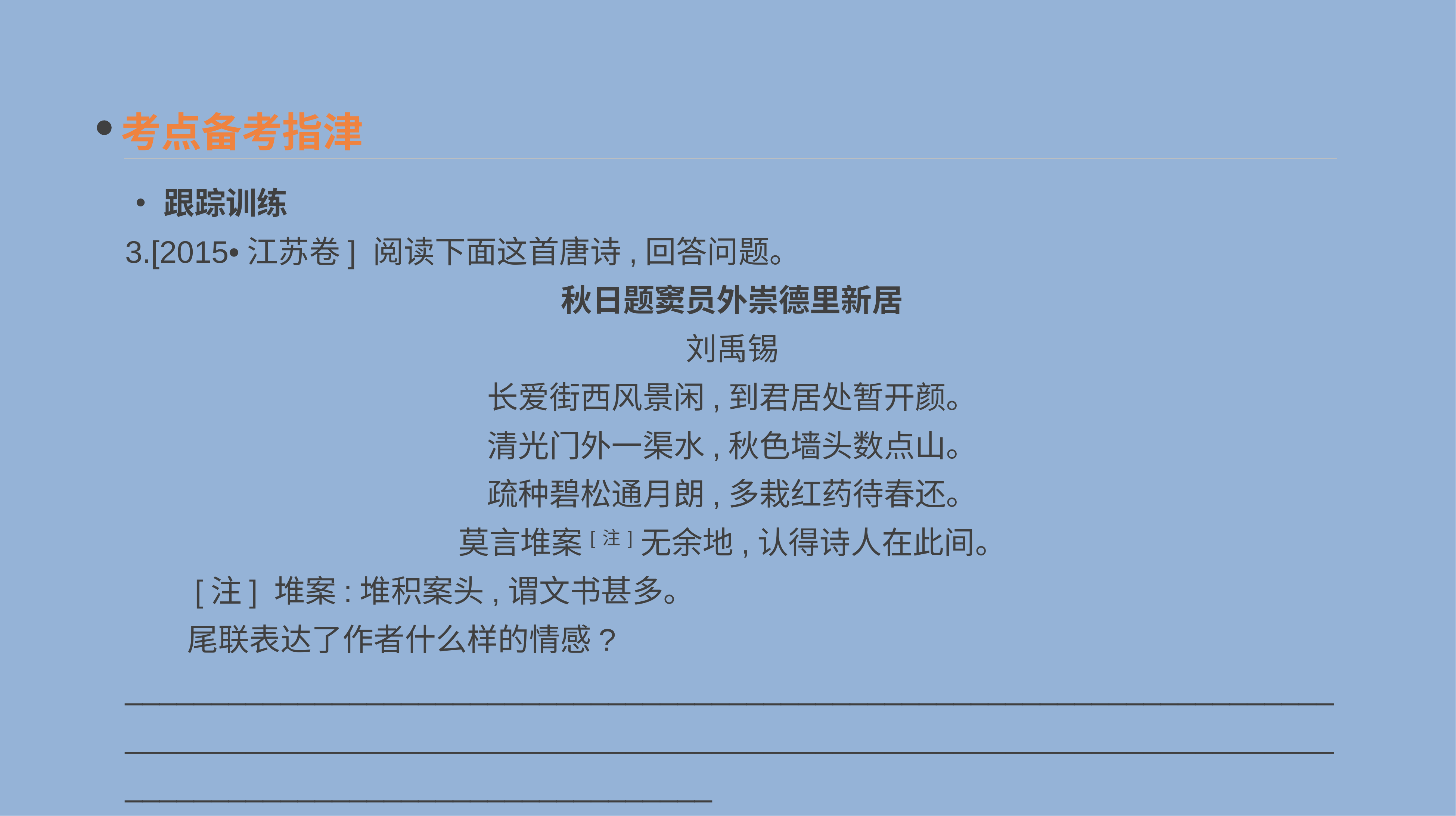

考点备考指津

•跟踪训练
3.[2015•江苏卷] 阅读下面这首唐诗,回答问题。
秋日题窦员外崇德里新居
刘禹锡
长爱街西风景闲,到君居处暂开颜。
清光门外一渠水,秋色墙头数点山。
疏种碧松通月朗,多栽红药待春还。
莫言堆案[注]无余地,认得诗人在此间。
　　[注] 堆案:堆积案头,谓文书甚多。
　　尾联表达了作者什么样的情感?
______________________________________________________________________________________________________________________________________________________________________________